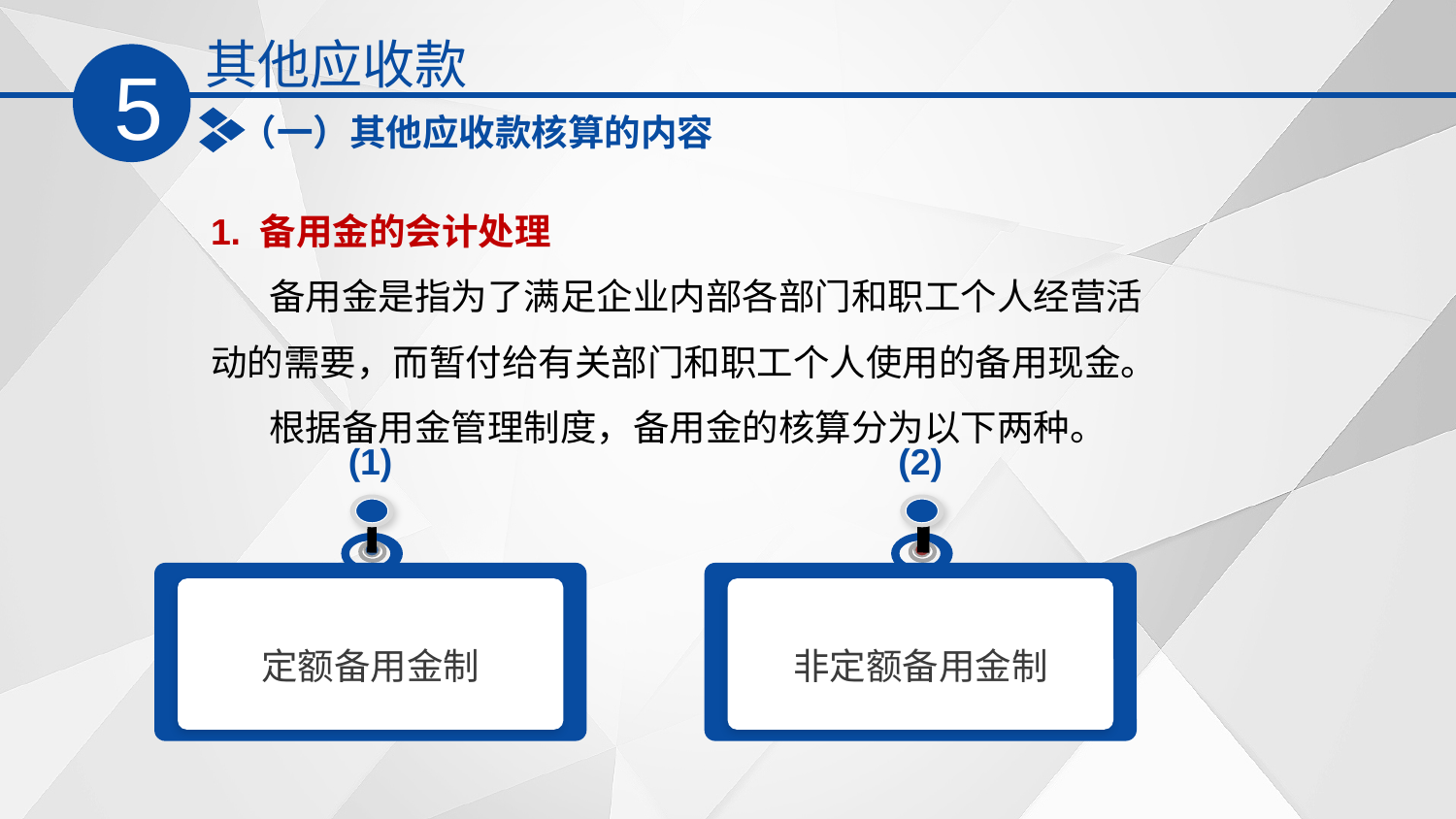

其他应收款
5

（一）其他应收款核算的内容

1. 备用金的会计处理
      备用金是指为了满足企业内部各部门和职工个人经营活动的需要，而暂付给有关部门和职工个人使用的备用现金。
      根据备用金管理制度，备用金的核算分为以下两种。
(1)
(2)

定额备用金制
非定额备用金制